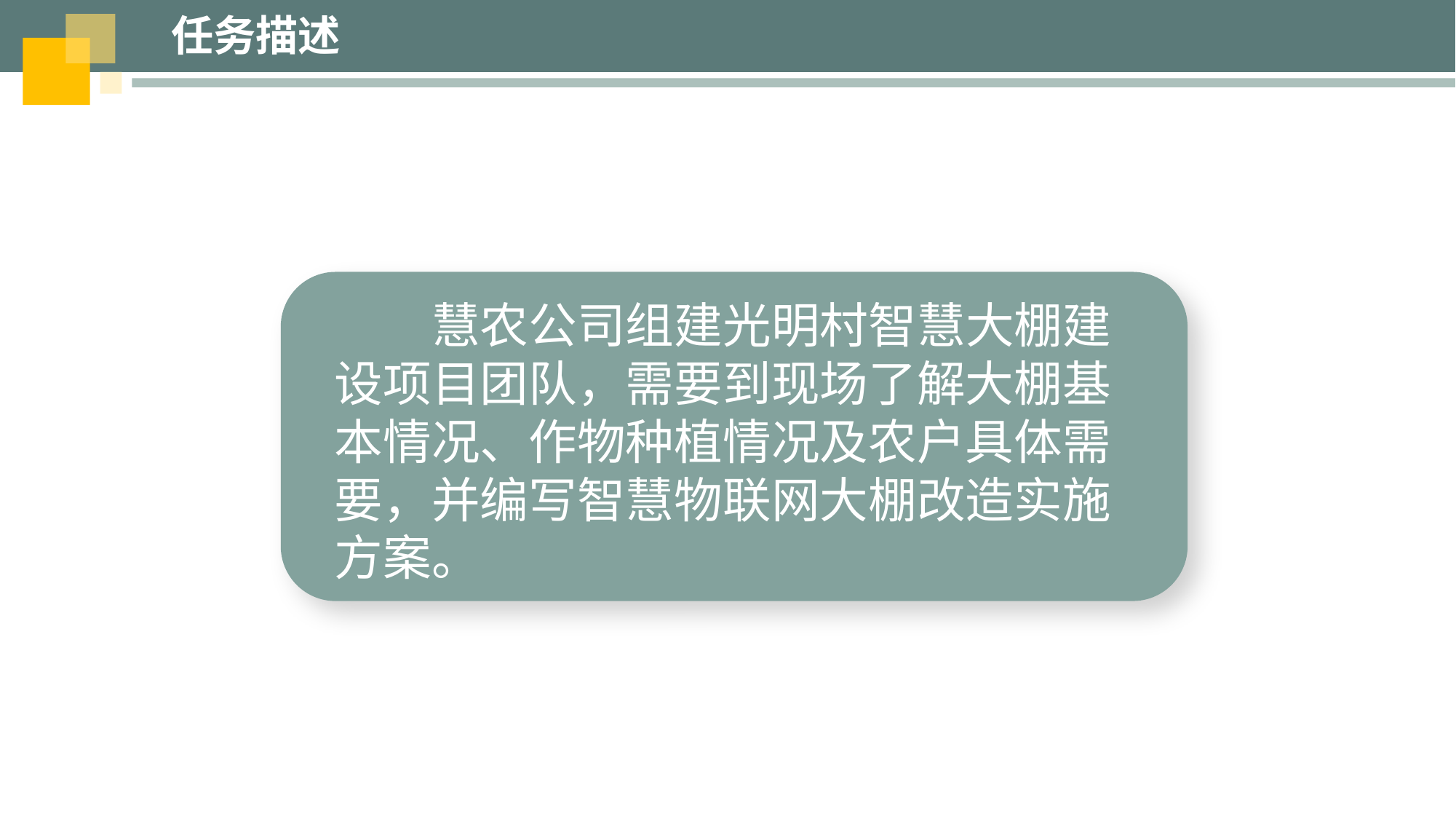

任务描述

慧农公司组建光明村智慧大棚建设项目团队，需要到现场了解大棚基本情况、作物种植情况及农户具体需要，并编写智慧物联网大棚改造实施方案。